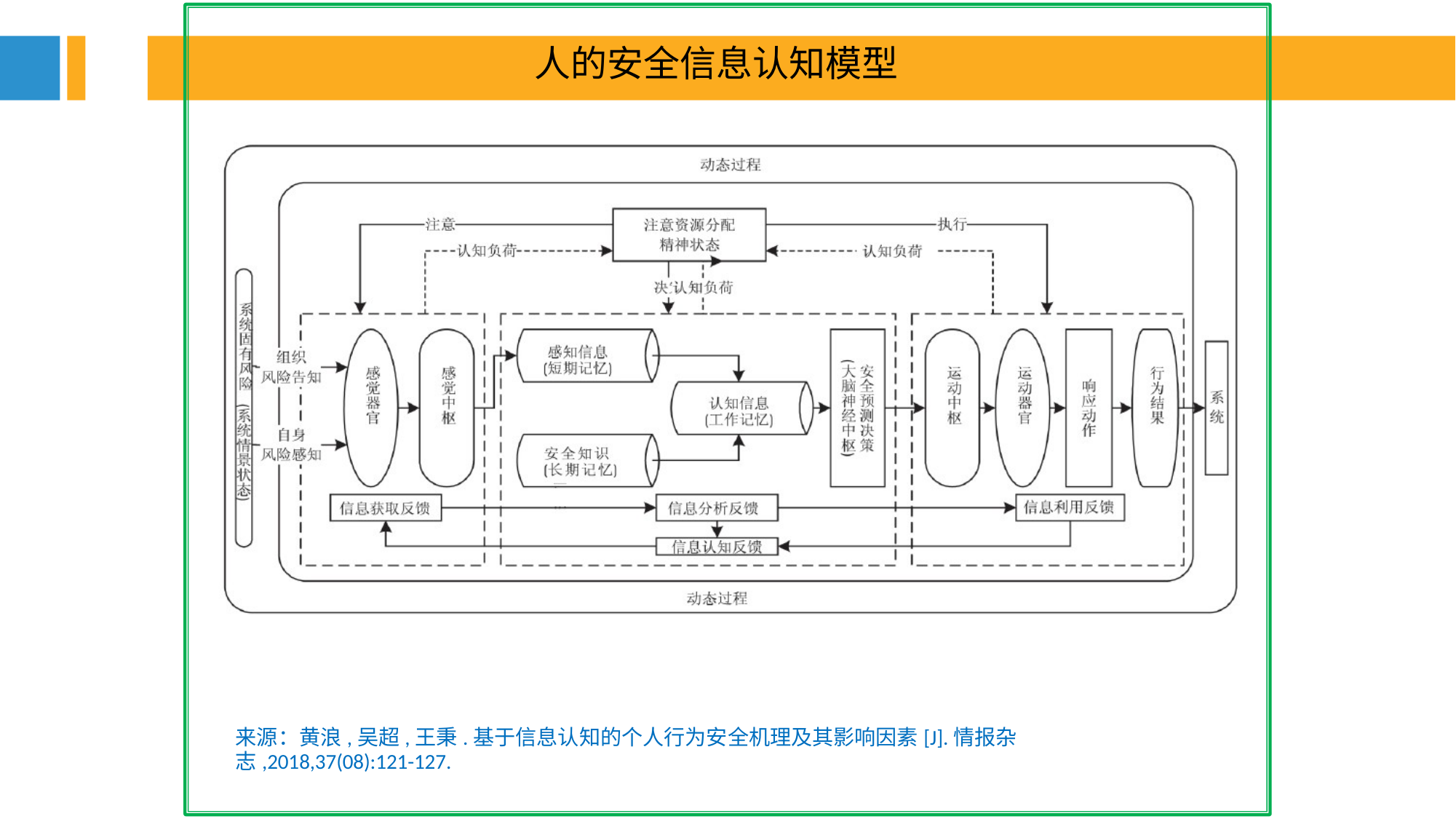

人的安全信息认知模型

来源：黄浪,吴超,王秉.基于信息认知的个人行为安全机理及其影响因素[J].情报杂志,2018,37(08):121-127.